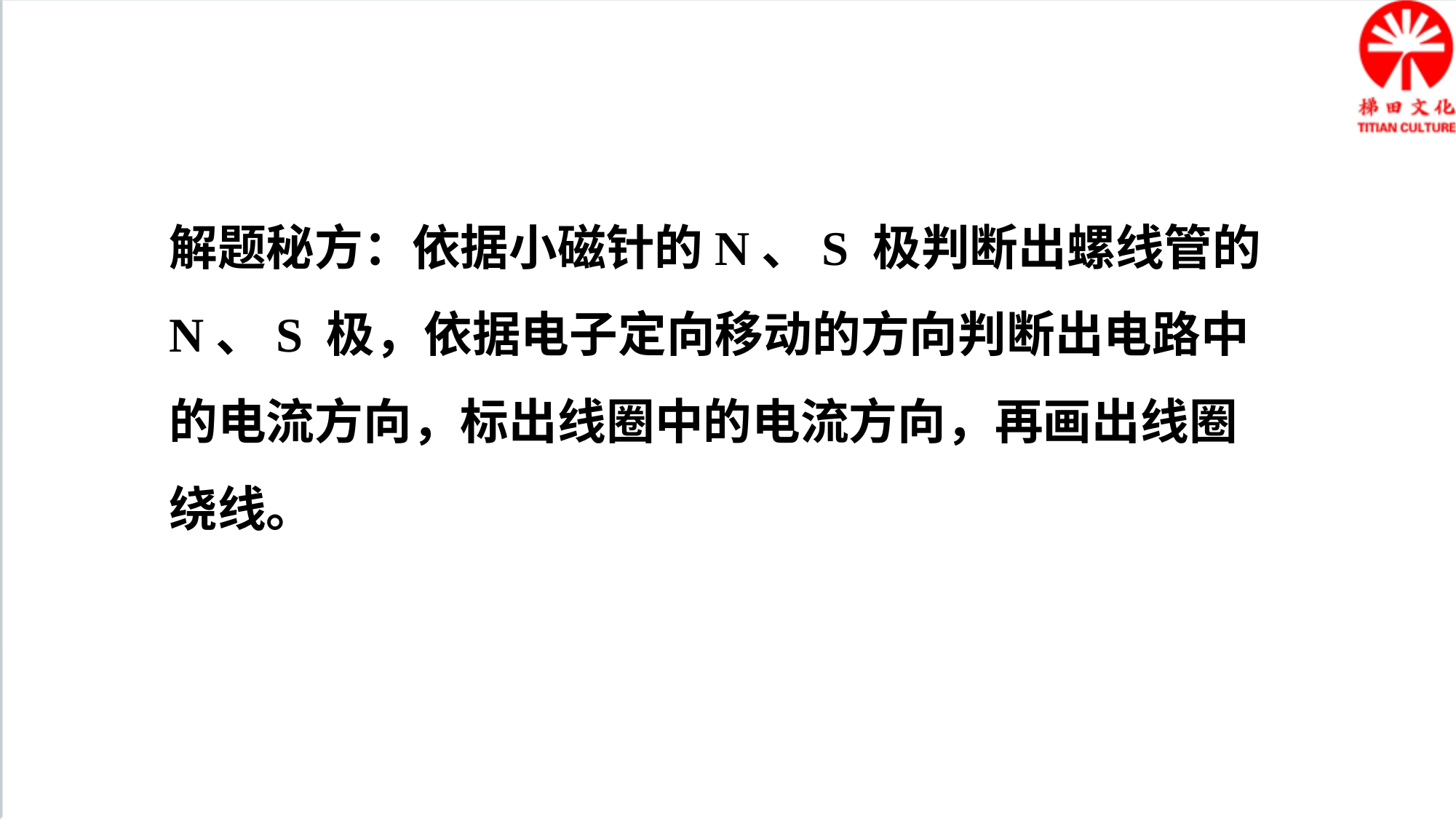

解题秘方：依据小磁针的N、S 极判断出螺线管的N、S 极，依据电子定向移动的方向判断出电路中的电流方向，标出线圈中的电流方向，再画出线圈绕线。